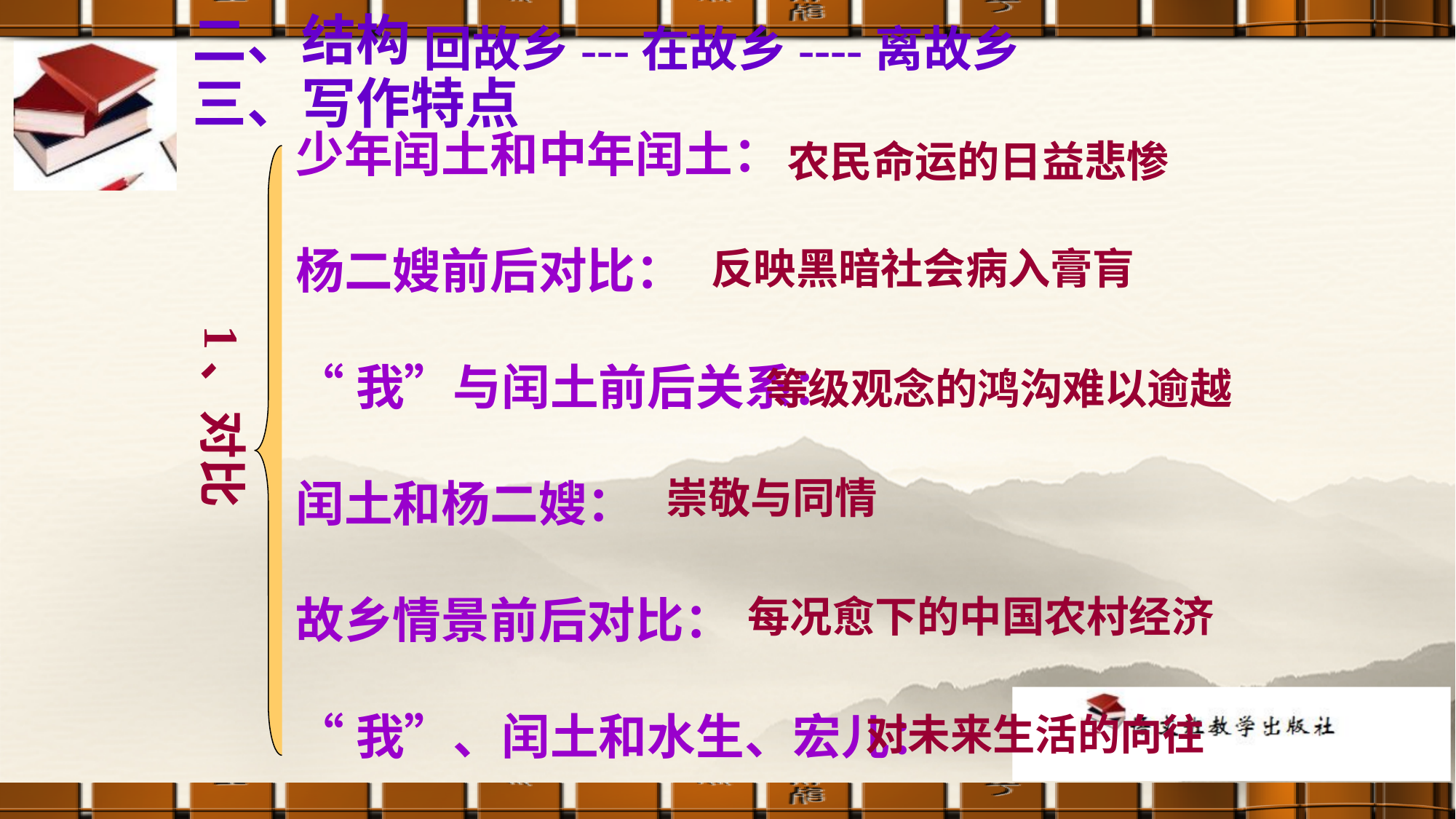

二、结构
回故乡---在故乡----离故乡
三、写作特点
少年闰土和中年闰土：

杨二嫂前后对比：

“我”与闰土前后关系：

闰土和杨二嫂：

故乡情景前后对比：

“我”、闰土和水生、宏儿：
农民命运的日益悲惨

反映黑暗社会病入膏肓
1、对比
等级观念的鸿沟难以逾越
崇敬与同情
每况愈下的中国农村经济
对未来生活的向往